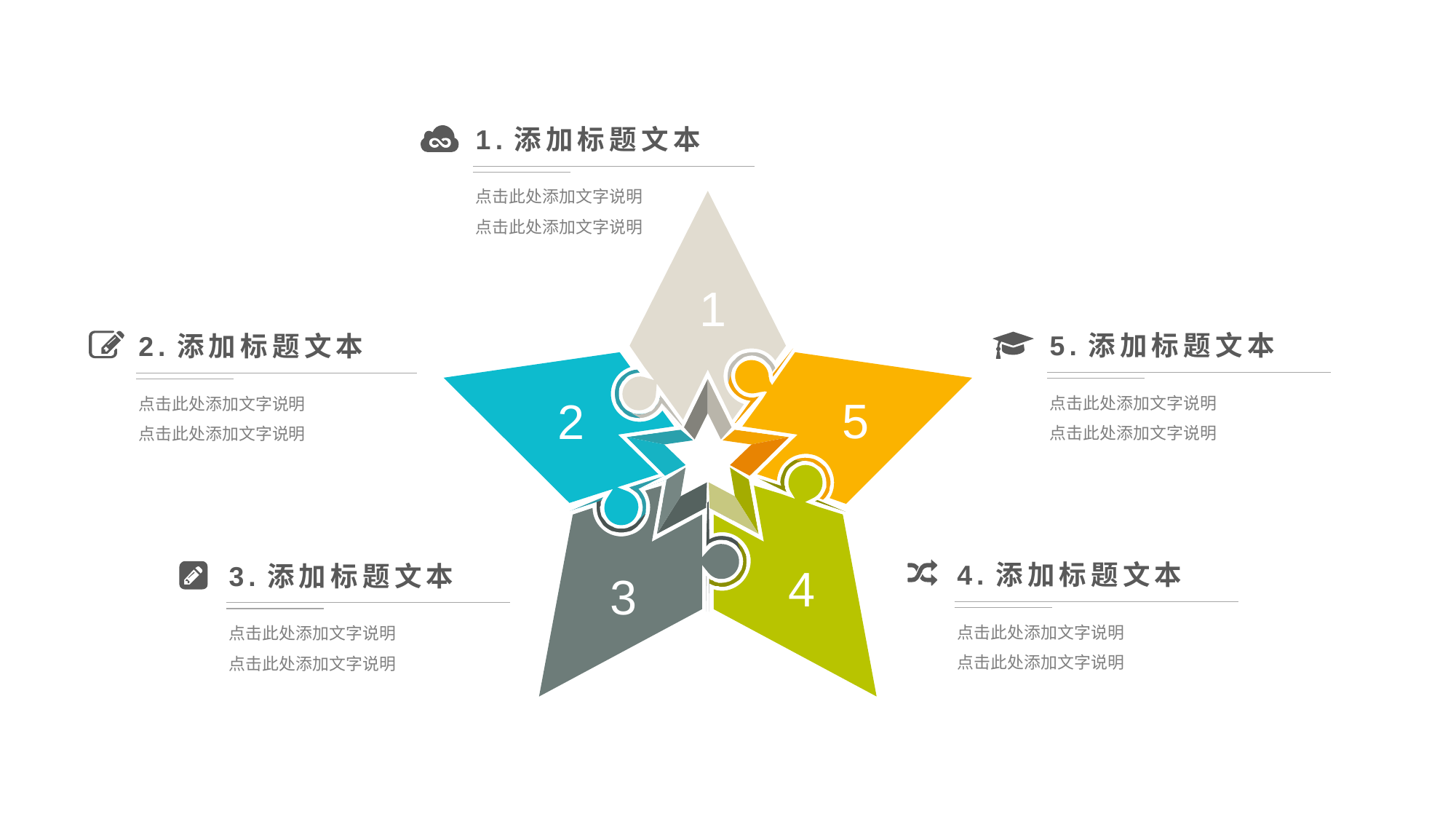

1.添加标题文本

点击此处添加文字说明
点击此处添加文字说明

1
5.添加标题文本

点击此处添加文字说明
点击此处添加文字说明
2.添加标题文本

点击此处添加文字说明
点击此处添加文字说明
5
2
4.添加标题文本

点击此处添加文字说明
点击此处添加文字说明
4
3.添加标题文本

点击此处添加文字说明
点击此处添加文字说明
3